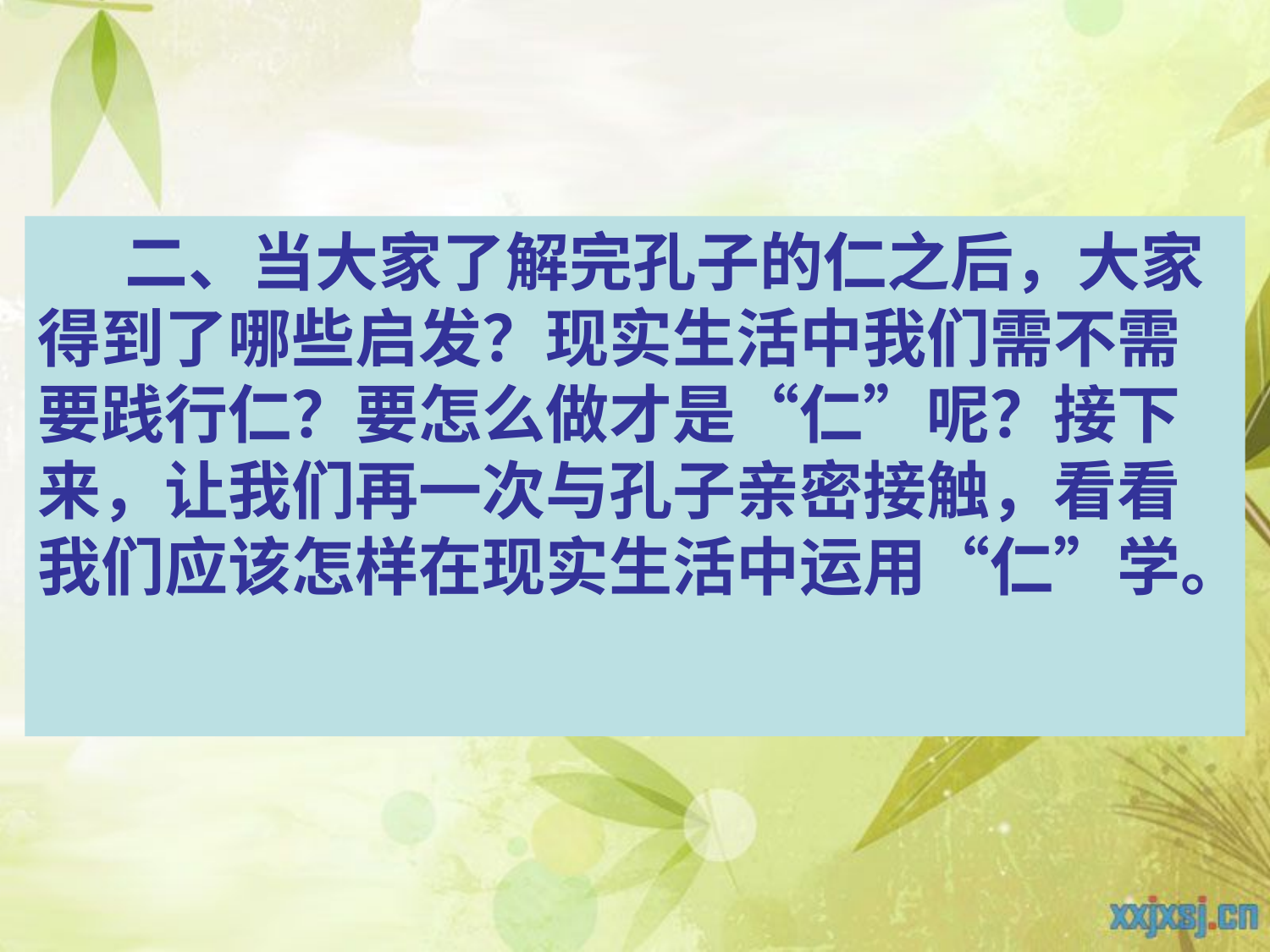

二、当大家了解完孔子的仁之后，大家得到了哪些启发？现实生活中我们需不需要践行仁？要怎么做才是“仁”呢？接下来，让我们再一次与孔子亲密接触，看看我们应该怎样在现实生活中运用“仁”学。